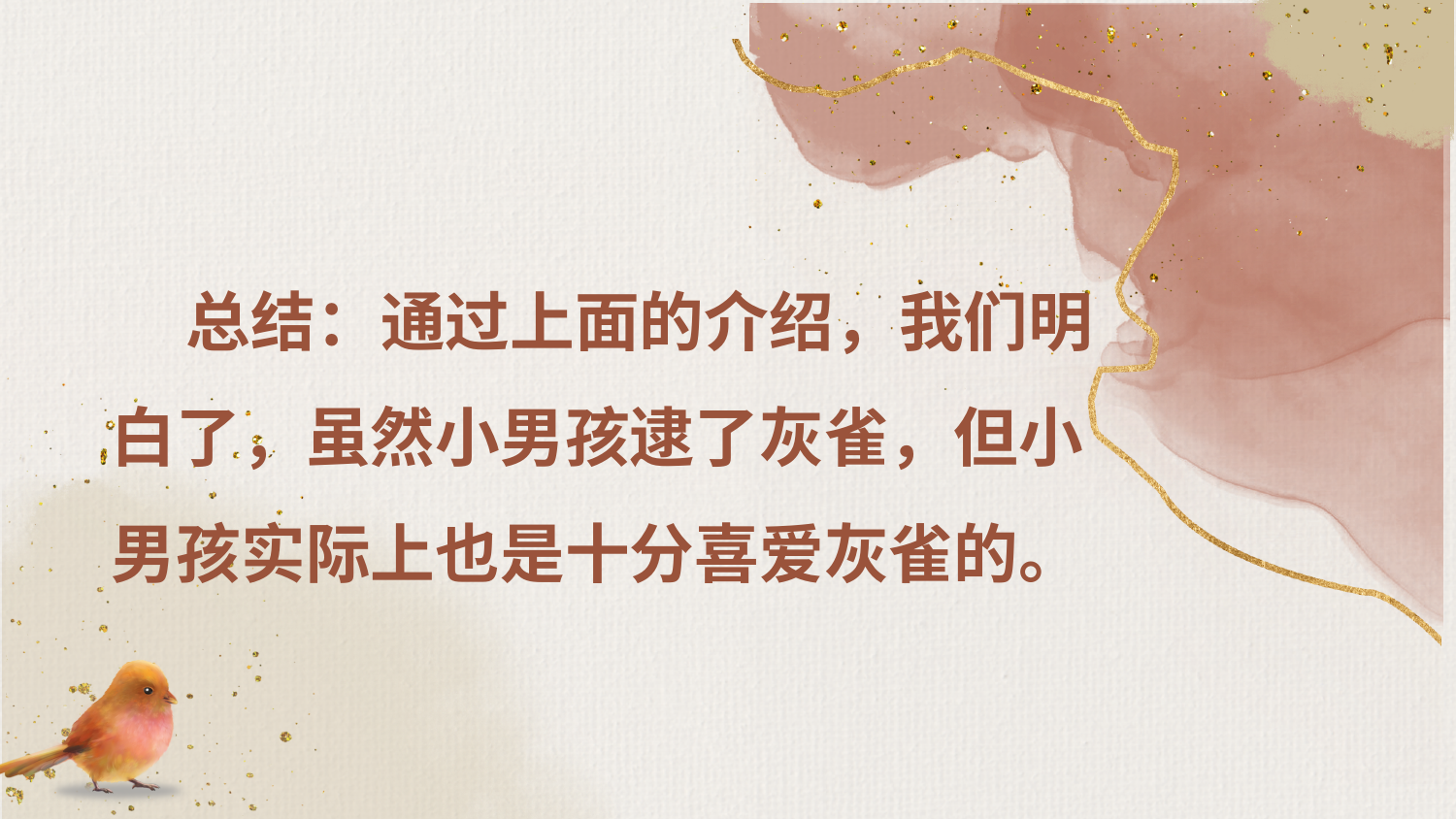

总结：通过上面的介绍，我们明白了，虽然小男孩逮了灰雀，但小男孩实际上也是十分喜爱灰雀的。